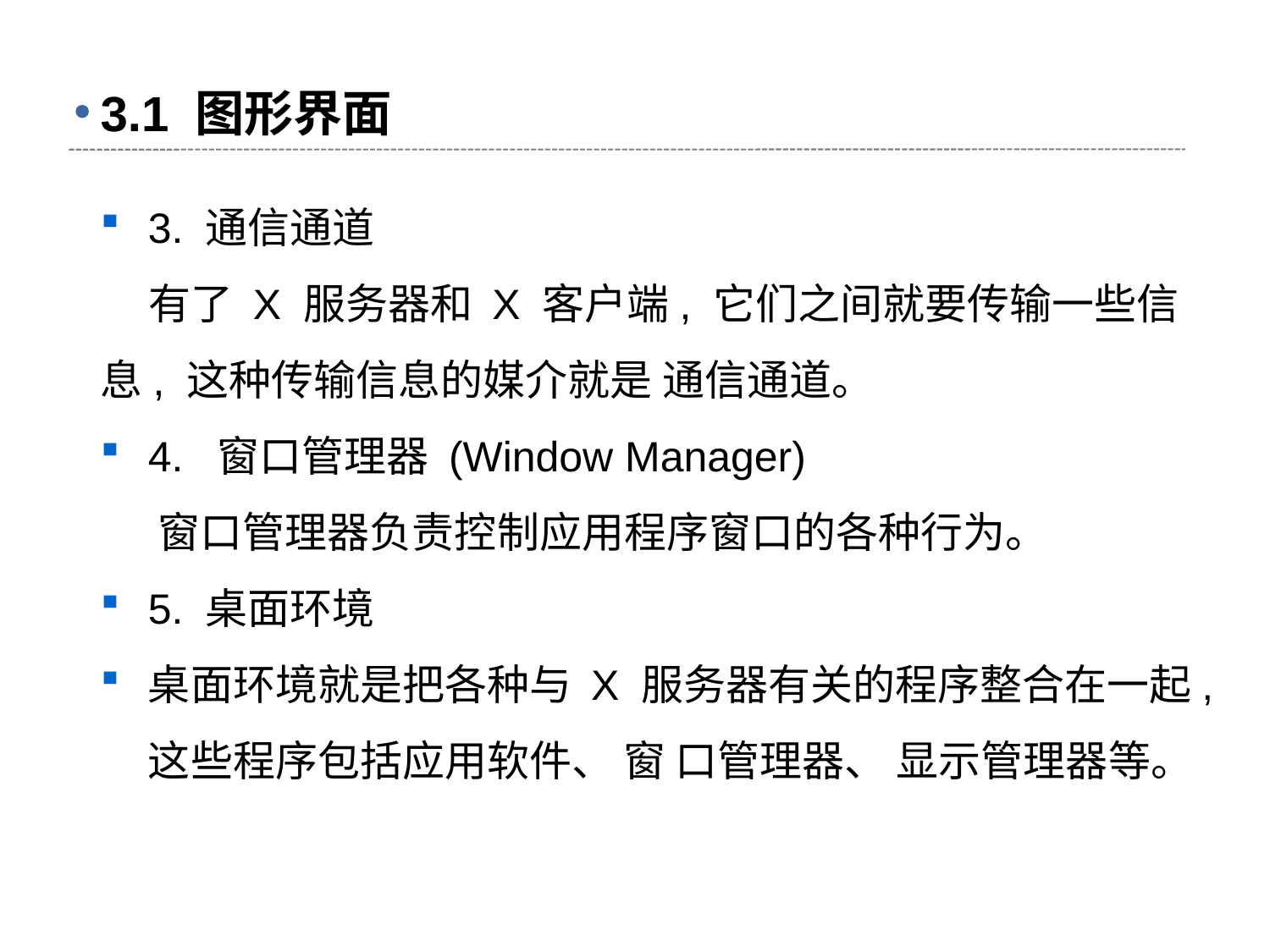

# 3.1 图形界面
3. 通信通道
    有了 X 服务器和 X 客户端, 它们之间就要传输一些信息, 这种传输信息的媒介就是 通信通道。
4.  窗口管理器 (Window Manager)
     窗口管理器负责控制应用程序窗口的各种行为。
5. 桌面环境
桌面环境就是把各种与 X 服务器有关的程序整合在一起, 这些程序包括应用软件、 窗 口管理器、 显示管理器等。